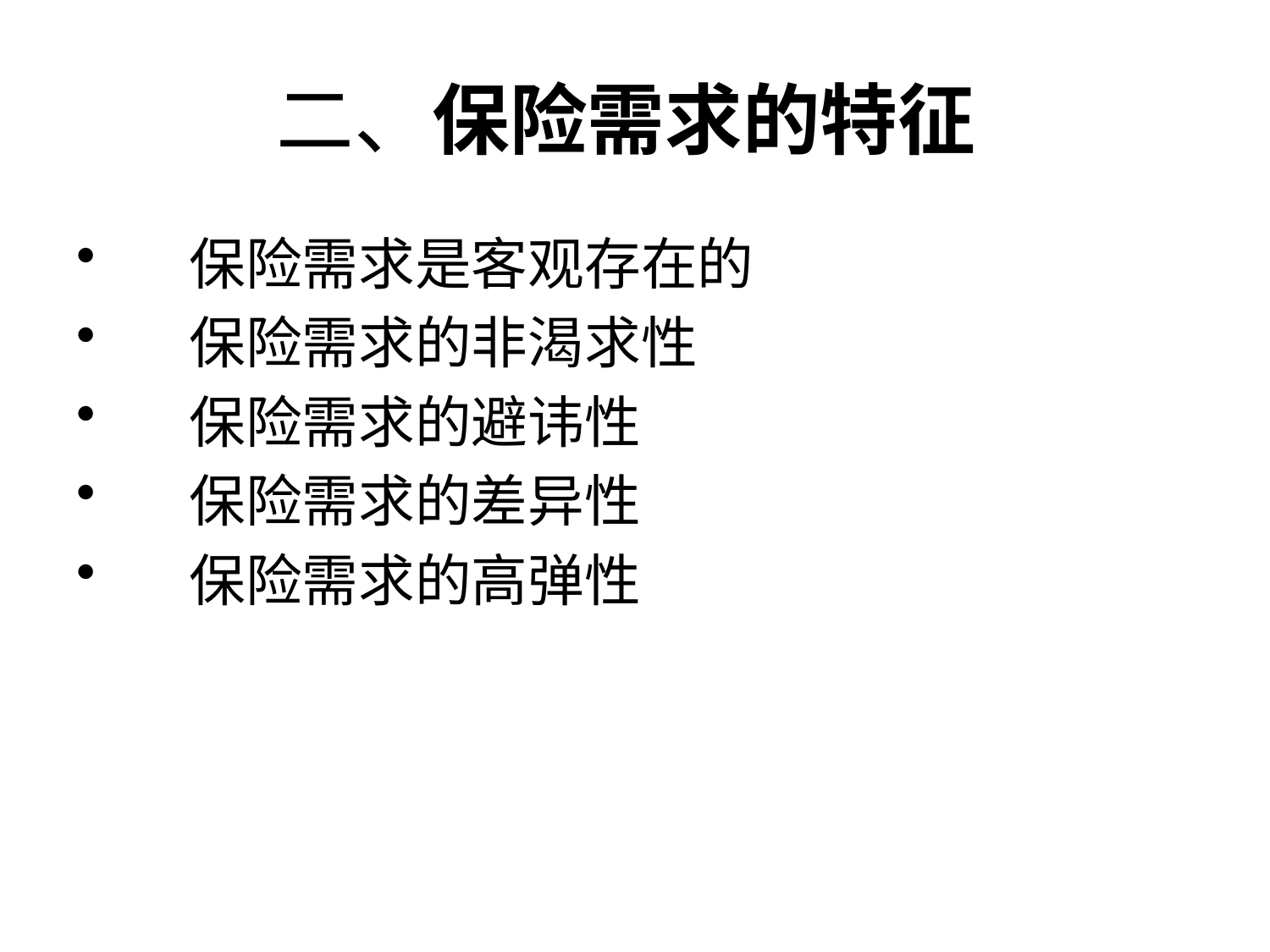

# 二、保险需求的特征
保险需求是客观存在的
保险需求的非渴求性
保险需求的避讳性
保险需求的差异性
保险需求的高弹性